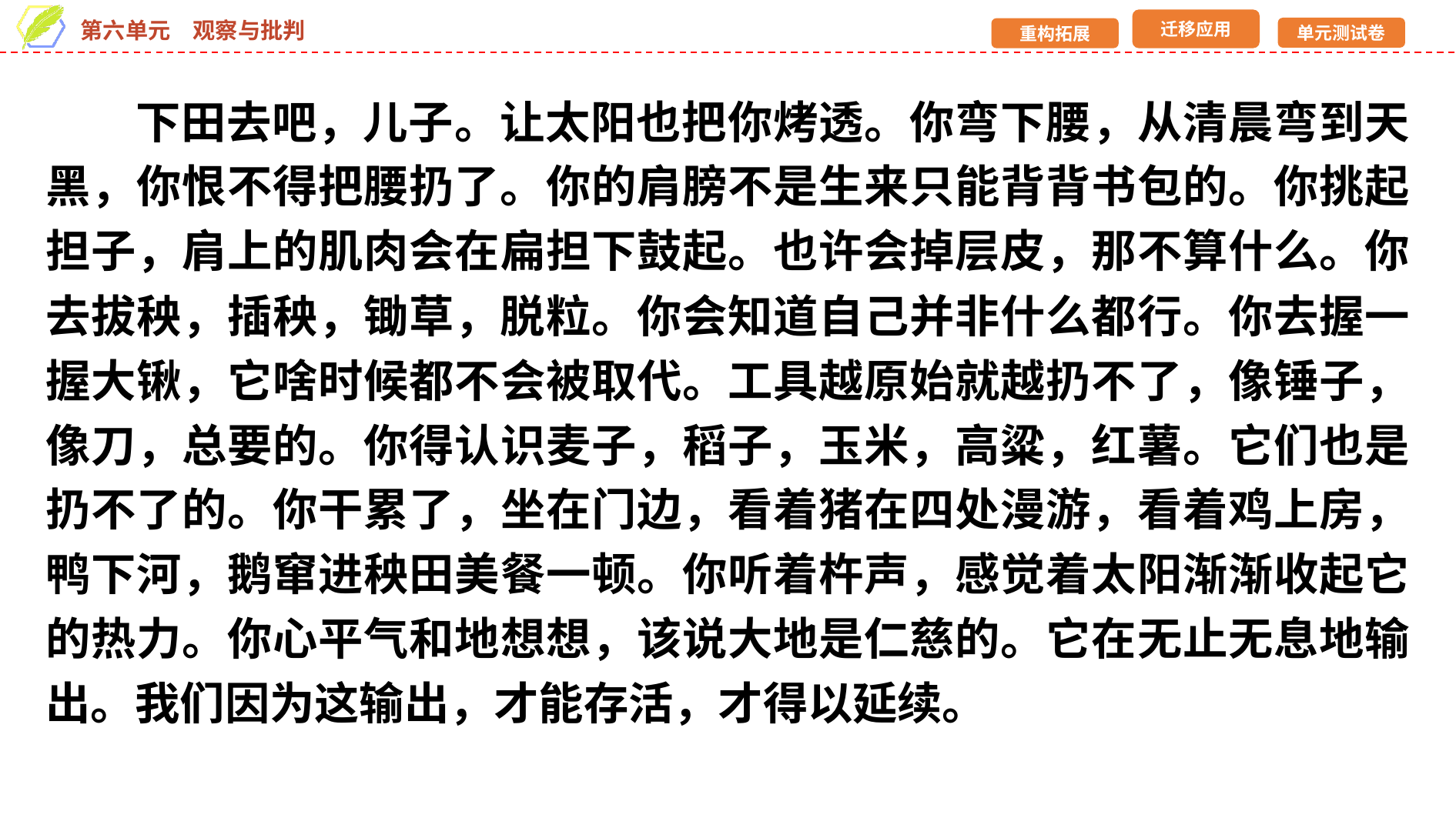

下田去吧，儿子。让太阳也把你烤透。你弯下腰，从清晨弯到天黑，你恨不得把腰扔了。你的肩膀不是生来只能背背书包的。你挑起担子，肩上的肌肉会在扁担下鼓起。也许会掉层皮，那不算什么。你去拔秧，插秧，锄草，脱粒。你会知道自己并非什么都行。你去握一握大锹，它啥时候都不会被取代。工具越原始就越扔不了，像锤子，像刀，总要的。你得认识麦子，稻子，玉米，高粱，红薯。它们也是扔不了的。你干累了，坐在门边，看着猪在四处漫游，看着鸡上房，鸭下河，鹅窜进秧田美餐一顿。你听着杵声，感觉着太阳渐渐收起它的热力。你心平气和地想想，该说大地是仁慈的。它在无止无息地输出。我们因为这输出，才能存活，才得以延续。